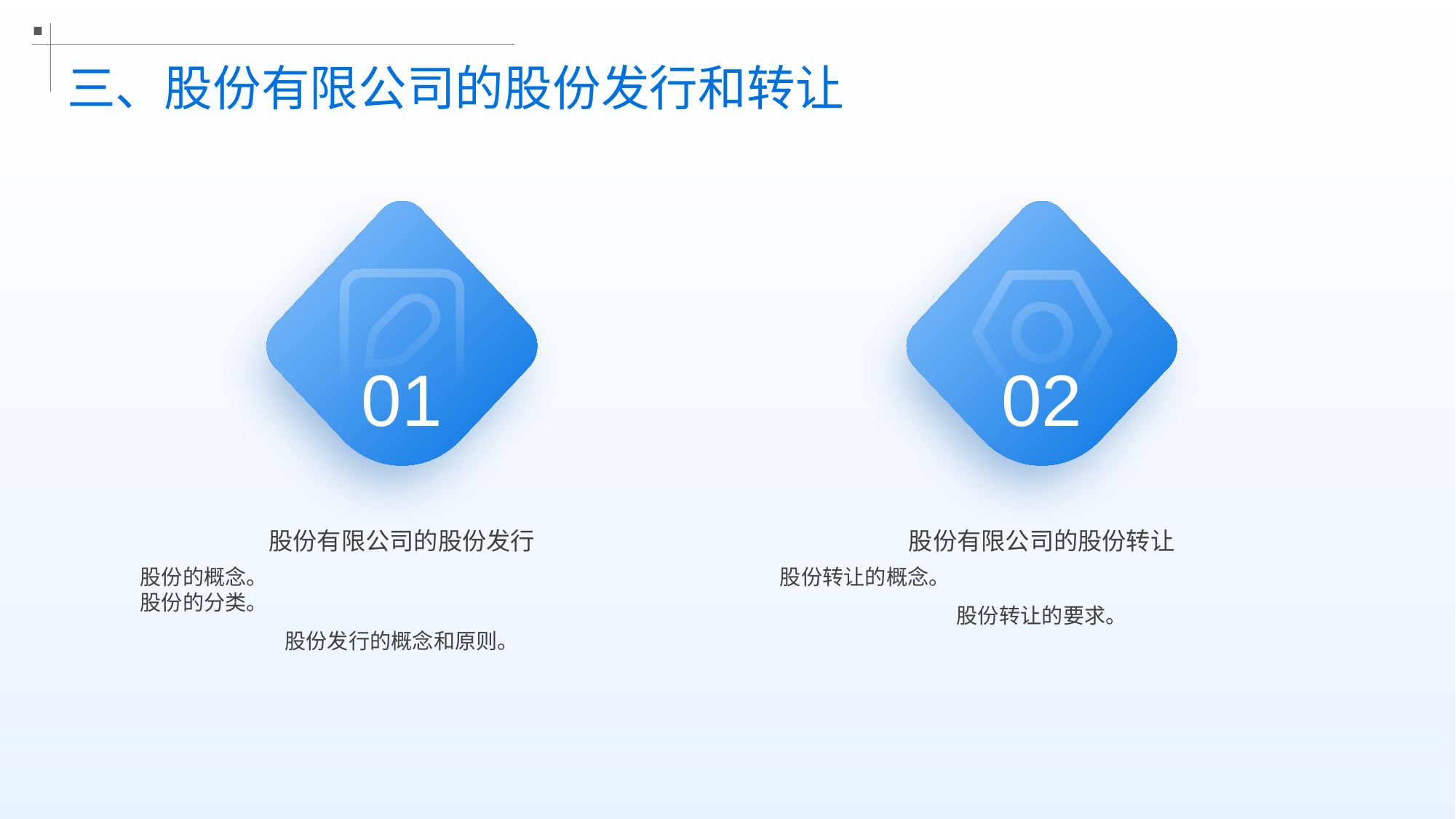

三、股份有限公司的股份发行和转让

01
02
股份有限公司的股份发行
股份有限公司的股份转让
股份的概念。
股份的分类。
股份发行的概念和原则。
股份转让的概念。
股份转让的要求。